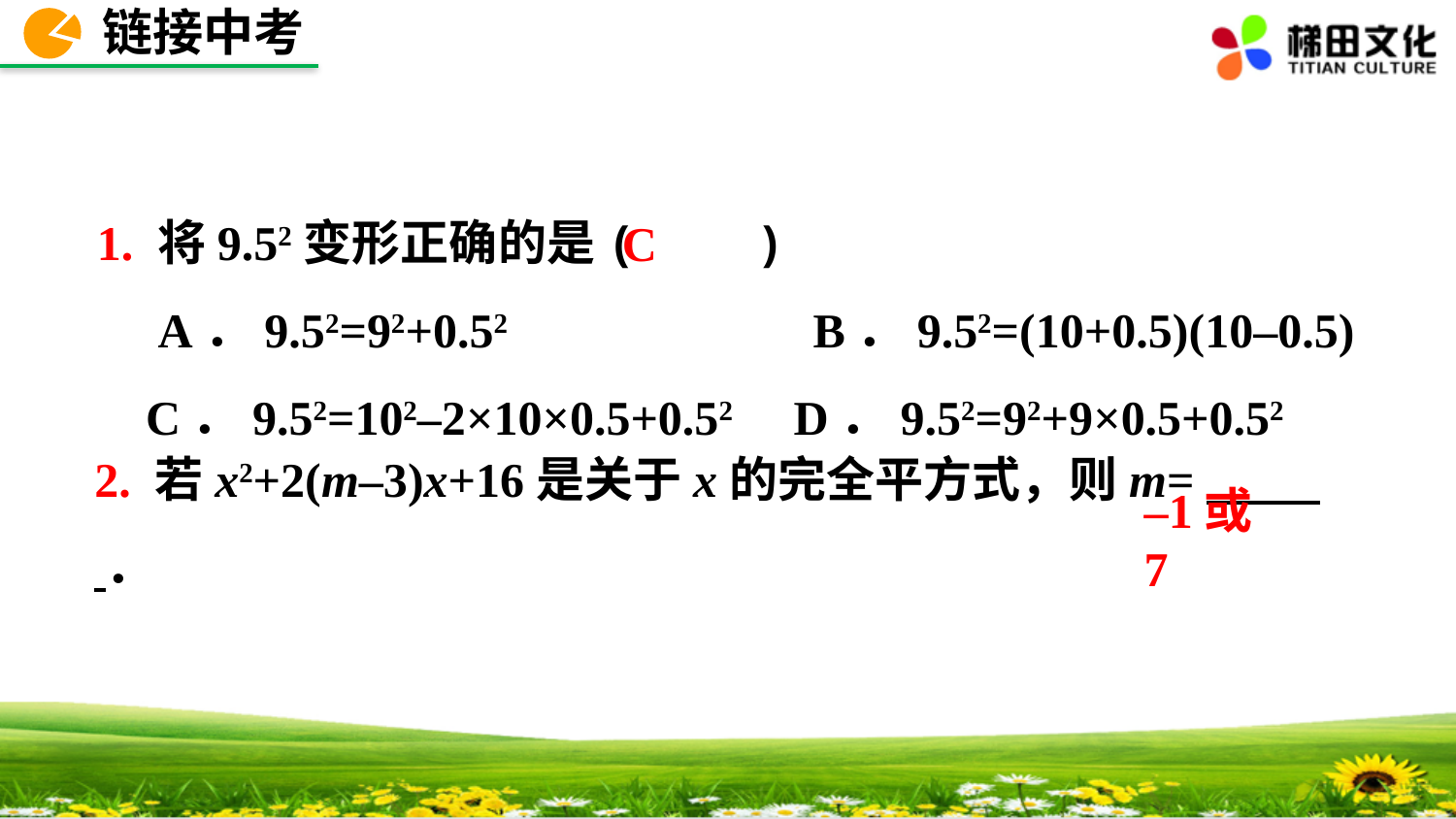

链接中考

1. 将9.52变形正确的是(　　)
     A．9.52=92+0.52	                       B．9.52=(10+0.5)(10–0.5)
    C．9.52=102–2×10×0.5+0.52     D．9.52=92+9×0.5+0.52
C
2. 若x2+2(m–3)x+16是关于x的完全平方式，则m=　        ．
–1或7